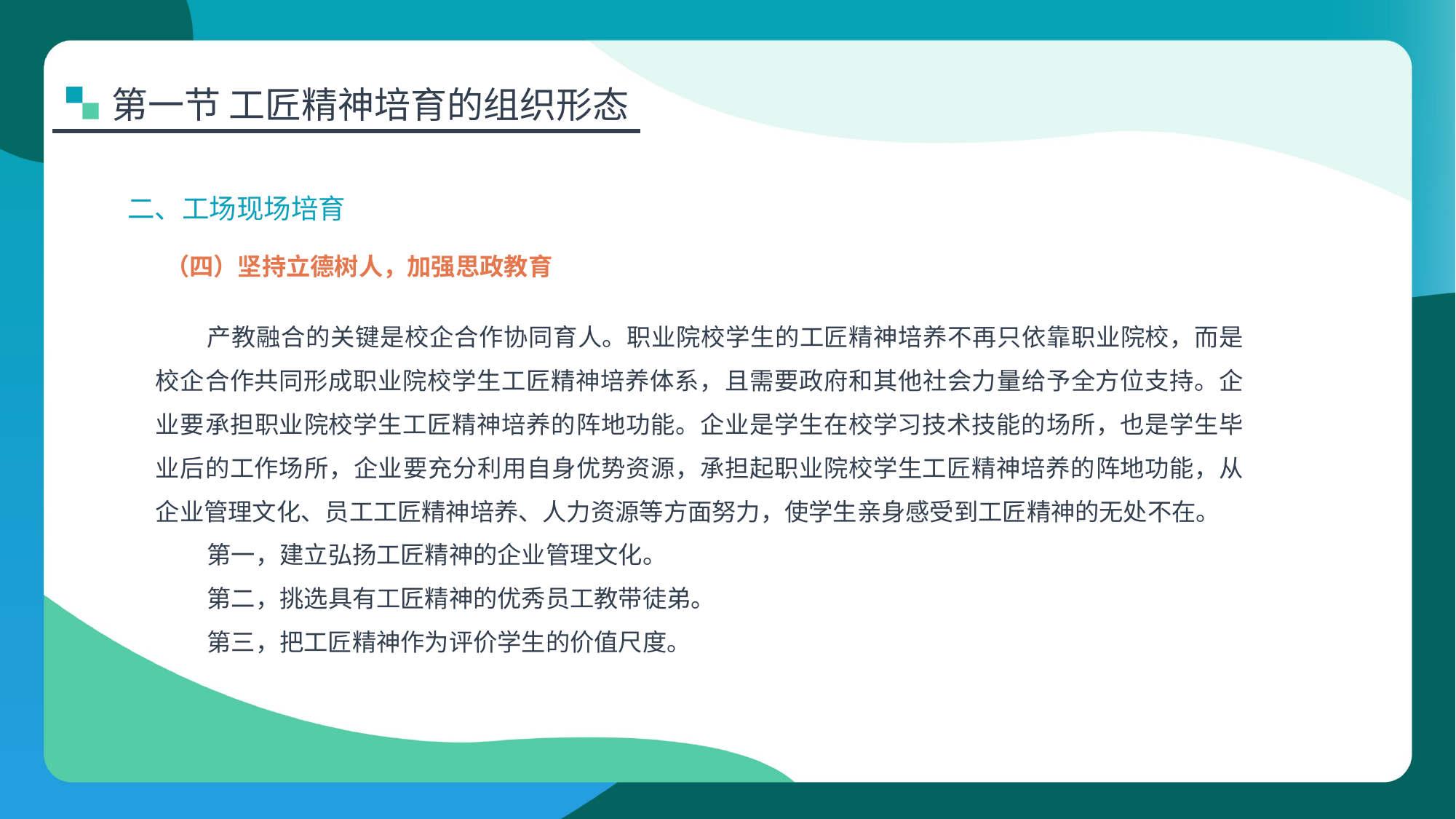

第一节 工匠精神培育的组织形态

二、工场现场培育
（四）坚持立德树人，加强思政教育
产教融合的关键是校企合作协同育人。职业院校学生的工匠精神培养不再只依靠职业院校，而是校企合作共同形成职业院校学生工匠精神培养体系，且需要政府和其他社会力量给予全方位支持。企业要承担职业院校学生工匠精神培养的阵地功能。企业是学生在校学习技术技能的场所，也是学生毕业后的工作场所，企业要充分利用自身优势资源，承担起职业院校学生工匠精神培养的阵地功能，从企业管理文化、员工工匠精神培养、人力资源等方面努力，使学生亲身感受到工匠精神的无处不在。
第一，建立弘扬工匠精神的企业管理文化。
第二，挑选具有工匠精神的优秀员工教带徒弟。
第三，把工匠精神作为评价学生的价值尺度。